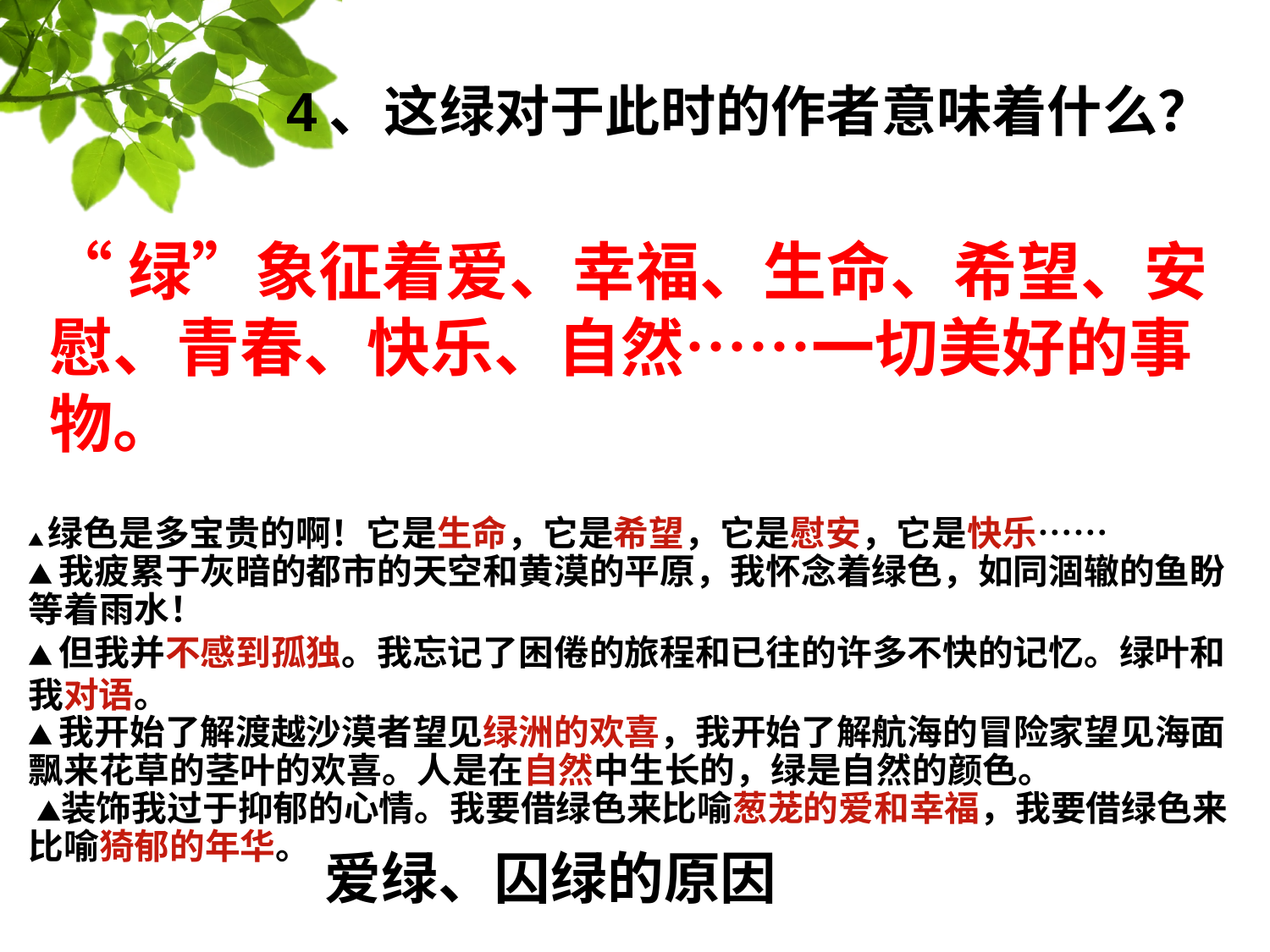

# 4、这绿对于此时的作者意味着什么？
“绿”象征着爱、幸福、生命、希望、安慰、青春、快乐、自然……一切美好的事物。
▲绿色是多宝贵的啊！它是生命，它是希望，它是慰安，它是快乐……
▲我疲累于灰暗的都市的天空和黄漠的平原，我怀念着绿色，如同涸辙的鱼盼等着雨水！
▲但我并不感到孤独。我忘记了困倦的旅程和已往的许多不快的记忆。绿叶和我对语。
▲我开始了解渡越沙漠者望见绿洲的欢喜，我开始了解航海的冒险家望见海面飘来花草的茎叶的欢喜。人是在自然中生长的，绿是自然的颜色。
 ▲装饰我过于抑郁的心情。我要借绿色来比喻葱茏的爱和幸福，我要借绿色来比喻猗郁的年华。
爱绿、囚绿的原因